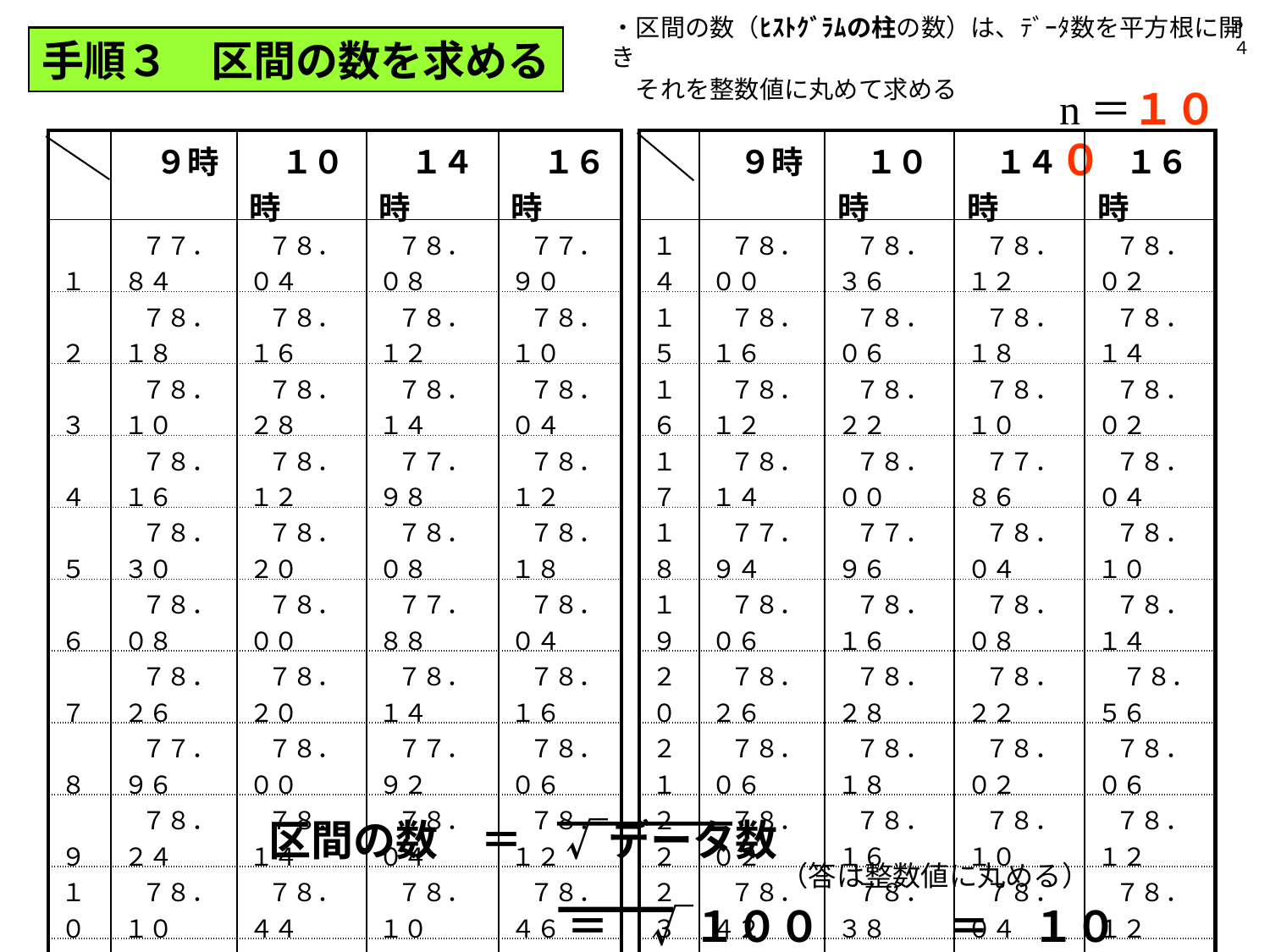

・区間の数（ﾋｽﾄｸﾞﾗﾑの柱の数）は、ﾃﾞｰﾀ数を平方根に開き
　それを整数値に丸めて求める
P４
手順３　区間の数を求める

n＝１００

|  | ９時 | １０時 | １４時 | １６時 |
| --- | --- | --- | --- | --- |
| １ | ７７．８４ | ７８．０４ | ７８．０８ | ７７．９０ |
| ２ | ７８．１８ | ７８．１６ | ７８．１２ | ７８．１０ |
| ３ | ７８．１０ | ７８．２８ | ７８．１４ | ７８．０４ |
| ４ | ７８．１６ | ７８．１２ | ７７．９８ | ７８．１２ |
| ５ | ７８．３０ | ７８．２０ | ７８．０８ | ７８．１８ |
| ６ | ７８．０８ | ７８．００ | ７７．８８ | ７８．０４ |
| ７ | ７８．２６ | ７８．２０ | ７８．１４ | ７８．１６ |
| ８ | ７７．９６ | ７８．００ | ７７．９２ | ７８．０６ |
| ９ | ７８．２４ | ７８．１４ | ７８．０４ | ７８．１２ |
| １０ | ７８．１０ | ７８．４４ | ７８．１０ | ７８．４６ |
| １１ | ７８．３２ | ７７．９６ | ７８．２０ | ７７．９８ |
| １２ | ７８．０４ | ７７．９８ | ７７．９８ | ７８．１６ |
| １３ | ７８．４４ | ７８．１２ | ７８．２０ | ７８．０６ |

|  | ９時 | １０時 | １４時 | １６時 |
| --- | --- | --- | --- | --- |
| １４ | ７８．００ | ７８．３６ | ７８．１２ | ７８．０２ |
| １５ | ７８．１６ | ７８．０６ | ７８．１８ | ７８．１４ |
| １６ | ７８．１２ | ７８．２２ | ７８．１０ | ７８．０２ |
| １７ | ７８．１４ | ７８．００ | ７７．８６ | ７８．０４ |
| １８ | ７７．９４ | ７７．９６ | ７８．０４ | ７８．１０ |
| １９ | ７８．０６ | ７８．１６ | ７８．０８ | ７８．１４ |
| ２０ | ７８．２６ | ７８．２８ | ７８．２２ | ７８．５６ |
| ２１ | ７８．０６ | ７８．１８ | ７８．０２ | ７８．０６ |
| ２２ | ７８．０２ | ７８．１６ | ７８．１０ | ７８．１２ |
| ２３ | ７８．４２ | ７８．３８ | ７８．０４ | ７８．１２ |
| ２４ | ７８．２４ | ７８．０８ | ７８．１４ | ７８．１４ |
| ２５ | ７８．１０ | ７８．１４ | ７８．１２ | ７８．０８ |
|  |  |  |  |  |
区間の数　＝　√データ数

（答は整数値に丸める）
　　　　　　　＝　√１００　　　＝　１０